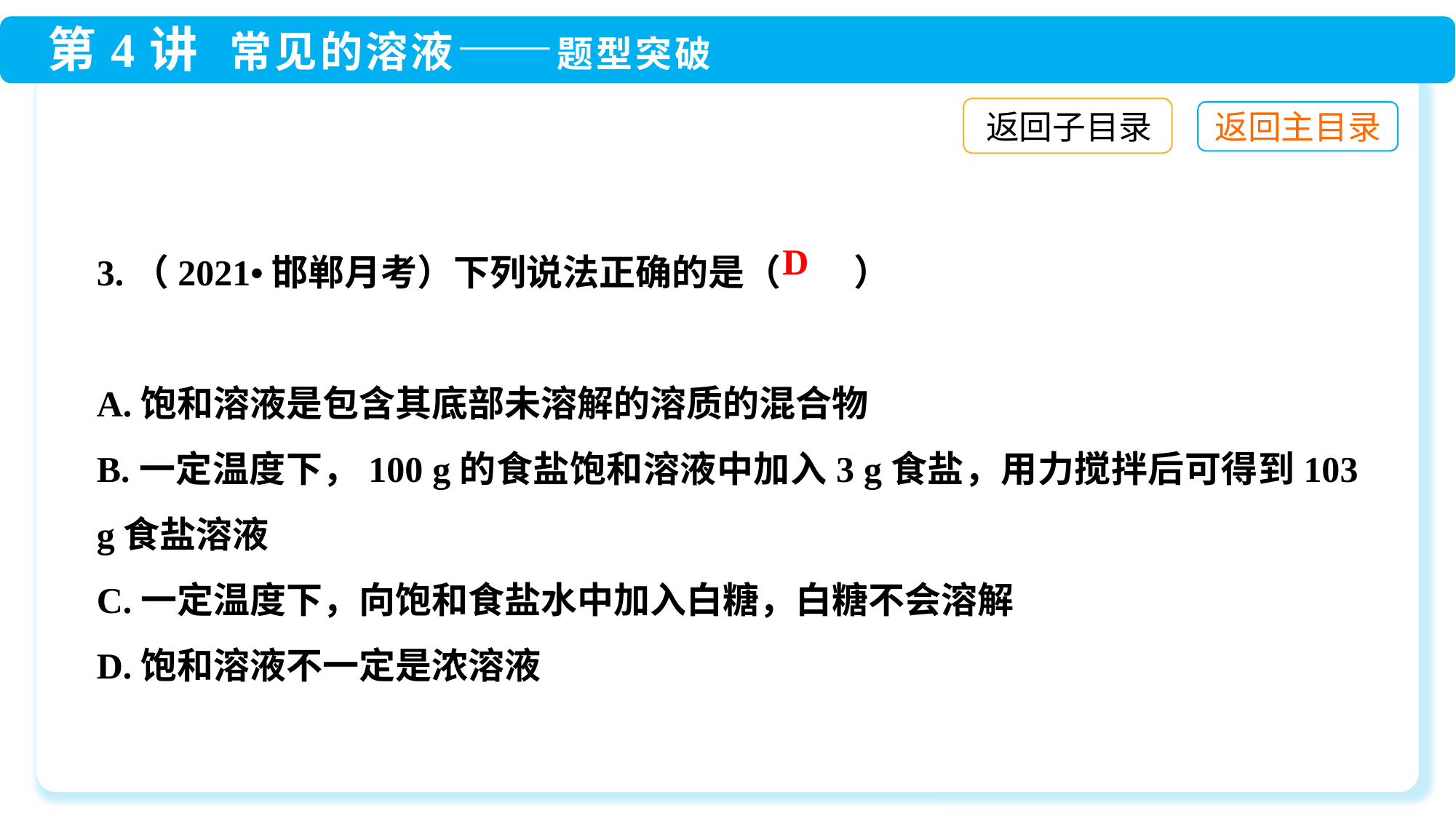

返回子目录
3.（2021•邯郸月考）下列说法正确的是（　　）

A.饱和溶液是包含其底部未溶解的溶质的混合物
B.一定温度下，100 g的食盐饱和溶液中加入3 g食盐，用力搅拌后可得到103 g食盐溶液
C.一定温度下，向饱和食盐水中加入白糖，白糖不会溶解
D.饱和溶液不一定是浓溶液
D